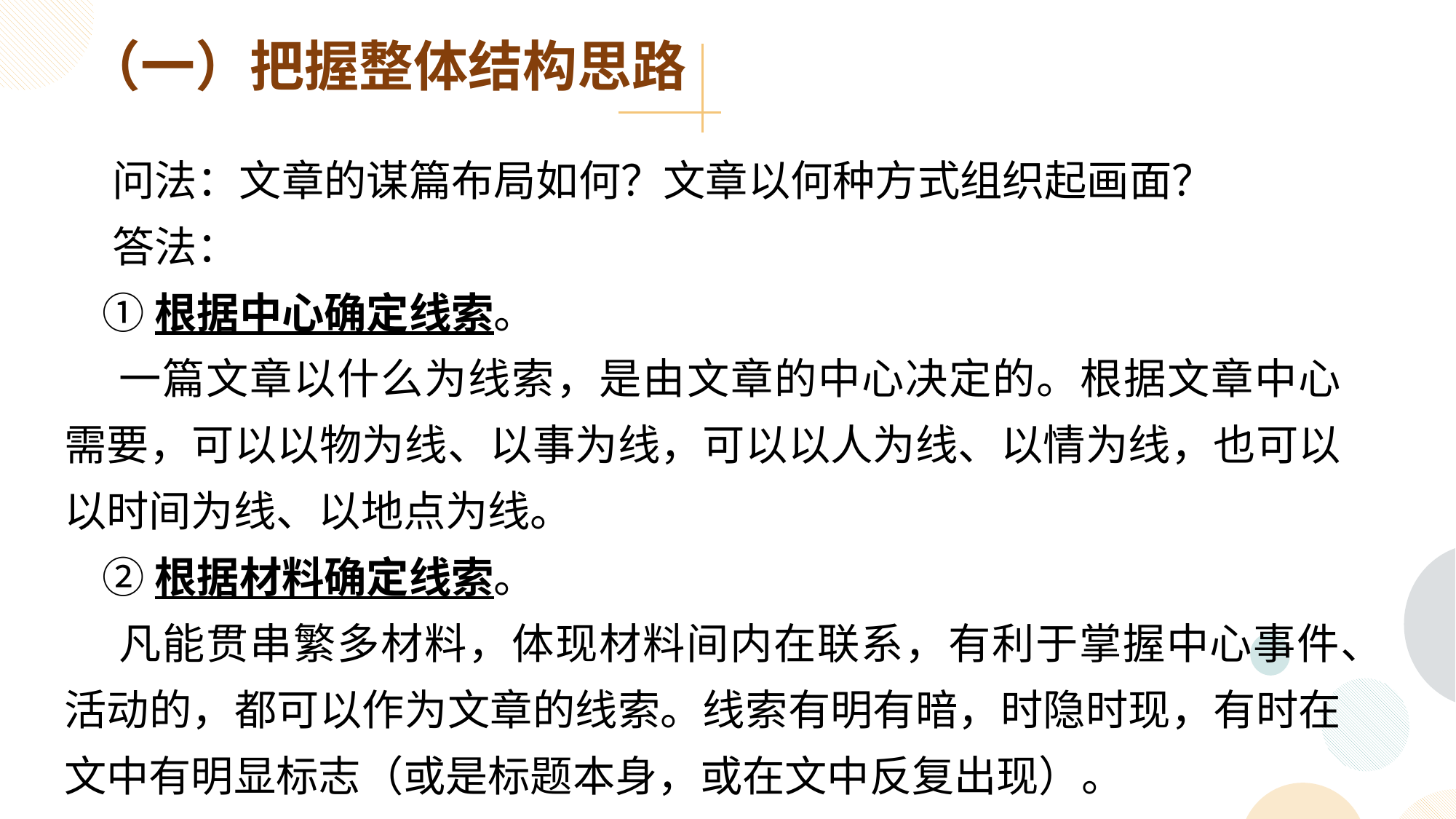

（一）把握整体结构思路
    问法：文章的谋篇布局如何？文章以何种方式组织起画面？
    答法：
    ①根据中心确定线索。
    一篇文章以什么为线索，是由文章的中心决定的。根据文章中心需要，可以以物为线、以事为线，可以以人为线、以情为线，也可以以时间为线、以地点为线。
    ②根据材料确定线索。
    凡能贯串繁多材料，体现材料间内在联系，有利于掌握中心事件、活动的，都可以作为文章的线索。线索有明有暗，时隐时现，有时在文中有明显标志（或是标题本身，或在文中反复出现）。